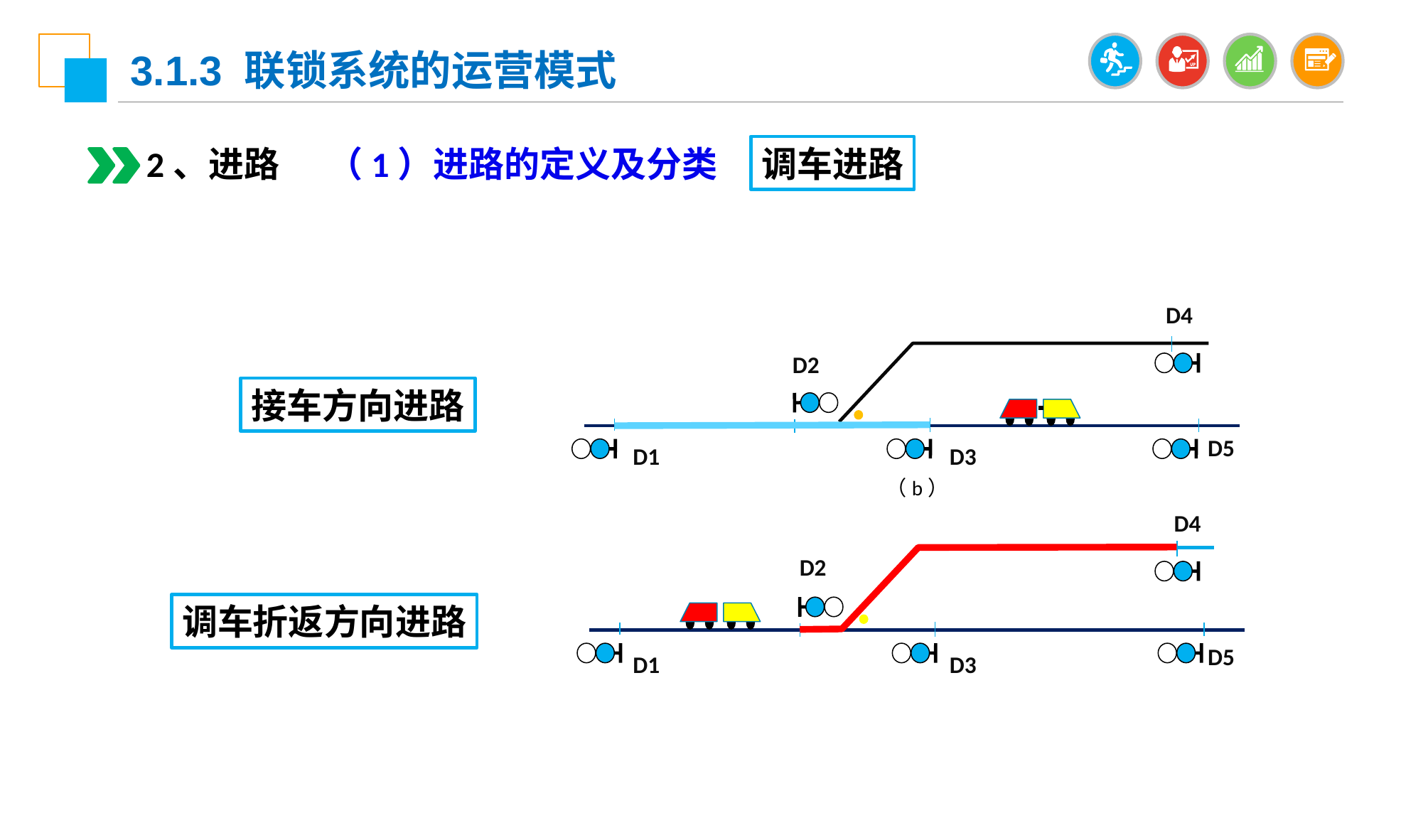

3.1.3 联锁系统的运营模式
2、进路

（1）进路的定义及分类
调车进路
D4

D2

接车方向进路

D5
D1
D3

（b）
D4

D2

调车折返方向进路

D5

D1
D3